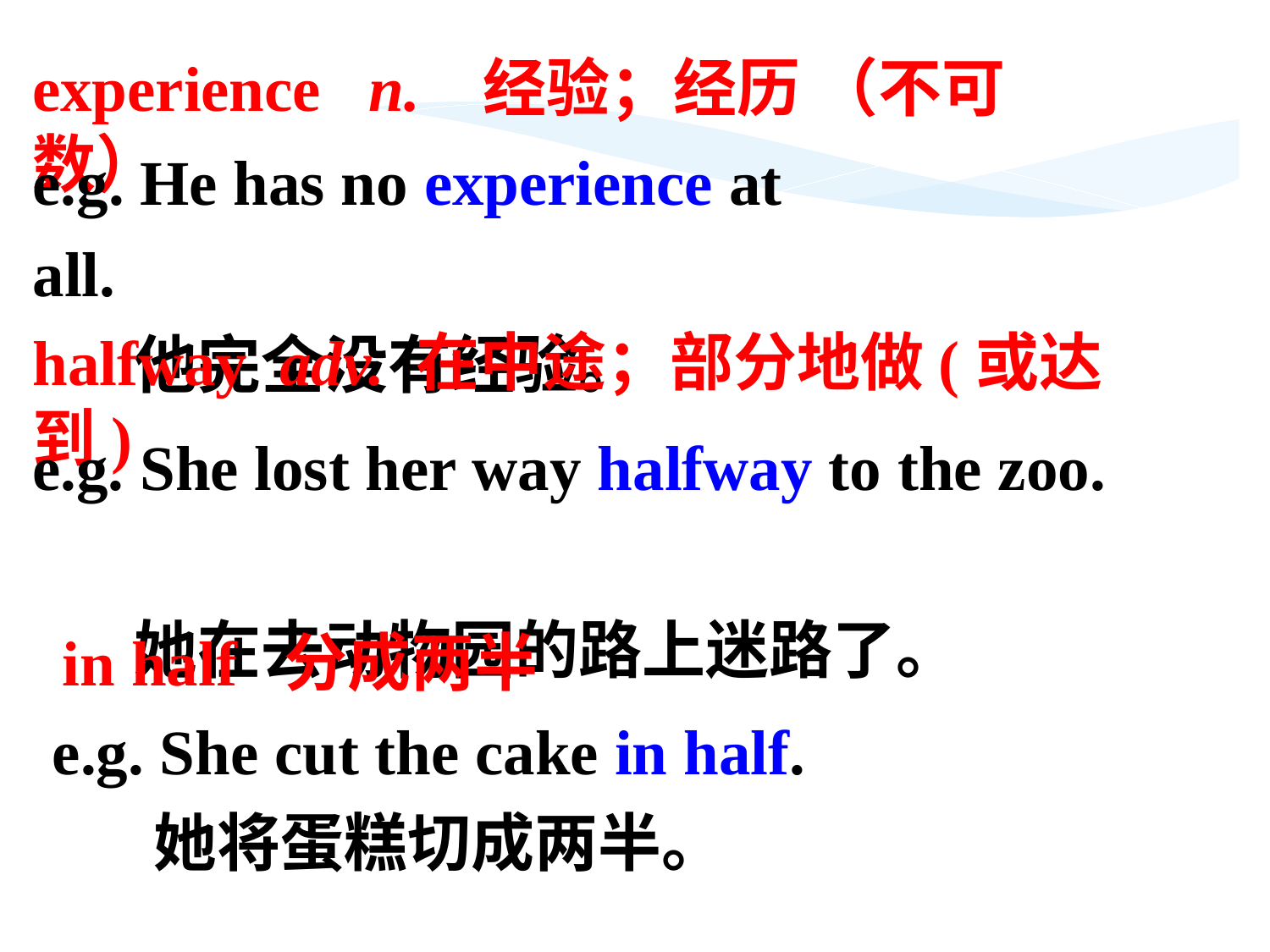

experience   n.   经验；经历 （不可数）
e.g. He has no experience at all.
      他完全没有经验。
halfway  adv. 在中途；部分地做(或达到)
e.g. She lost her way halfway to the zoo.
      她在去动物园的路上迷路了。
in half  分成两半
e.g. She cut the cake in half.
      她将蛋糕切成两半。